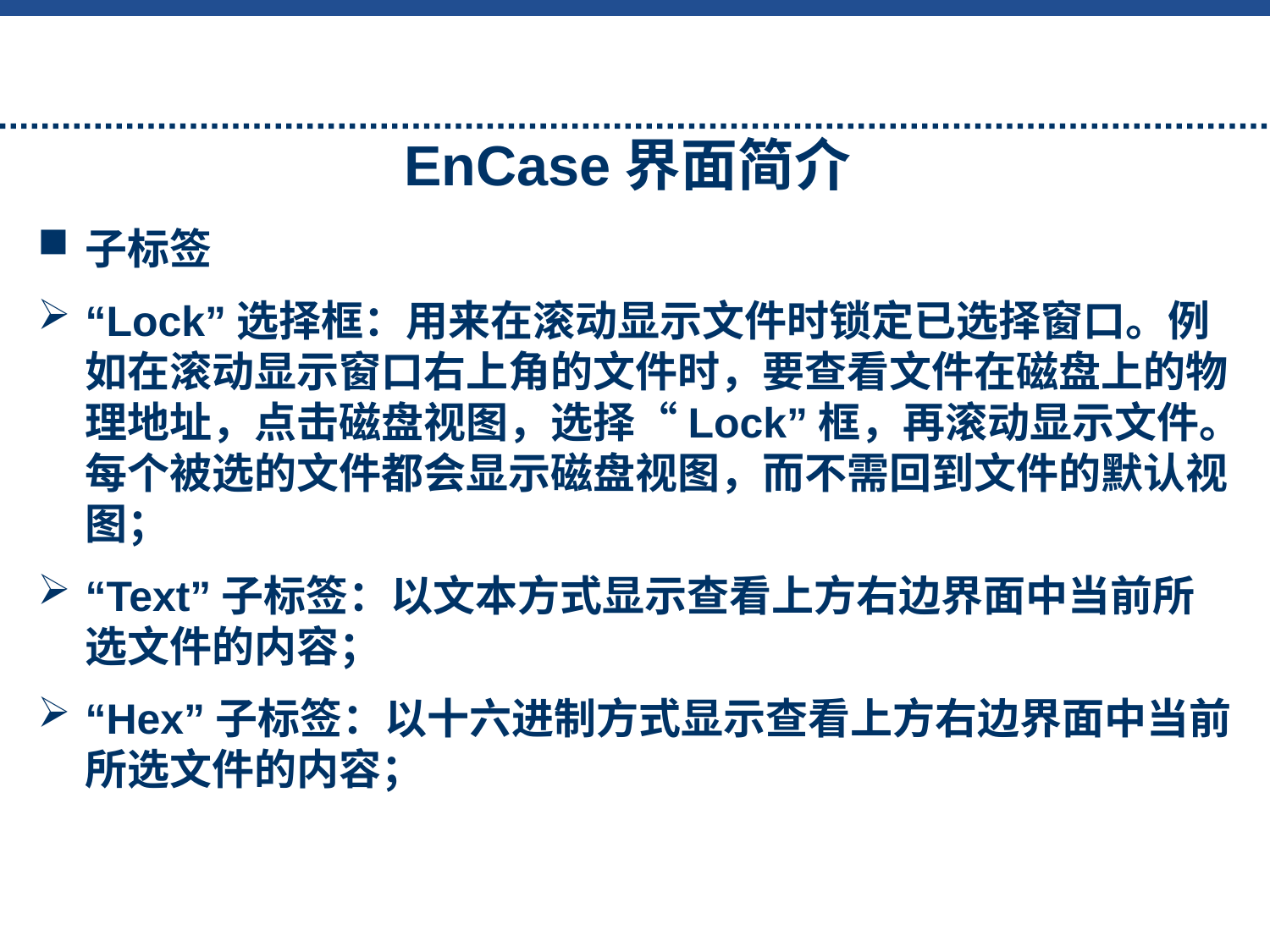

EnCase界面简介
子标签
“Lock”选择框：用来在滚动显示文件时锁定已选择窗口。例如在滚动显示窗口右上角的文件时，要查看文件在磁盘上的物理地址，点击磁盘视图，选择“Lock”框，再滚动显示文件。每个被选的文件都会显示磁盘视图，而不需回到文件的默认视图；
“Text”子标签：以文本方式显示查看上方右边界面中当前所选文件的内容；
“Hex”子标签：以十六进制方式显示查看上方右边界面中当前所选文件的内容；